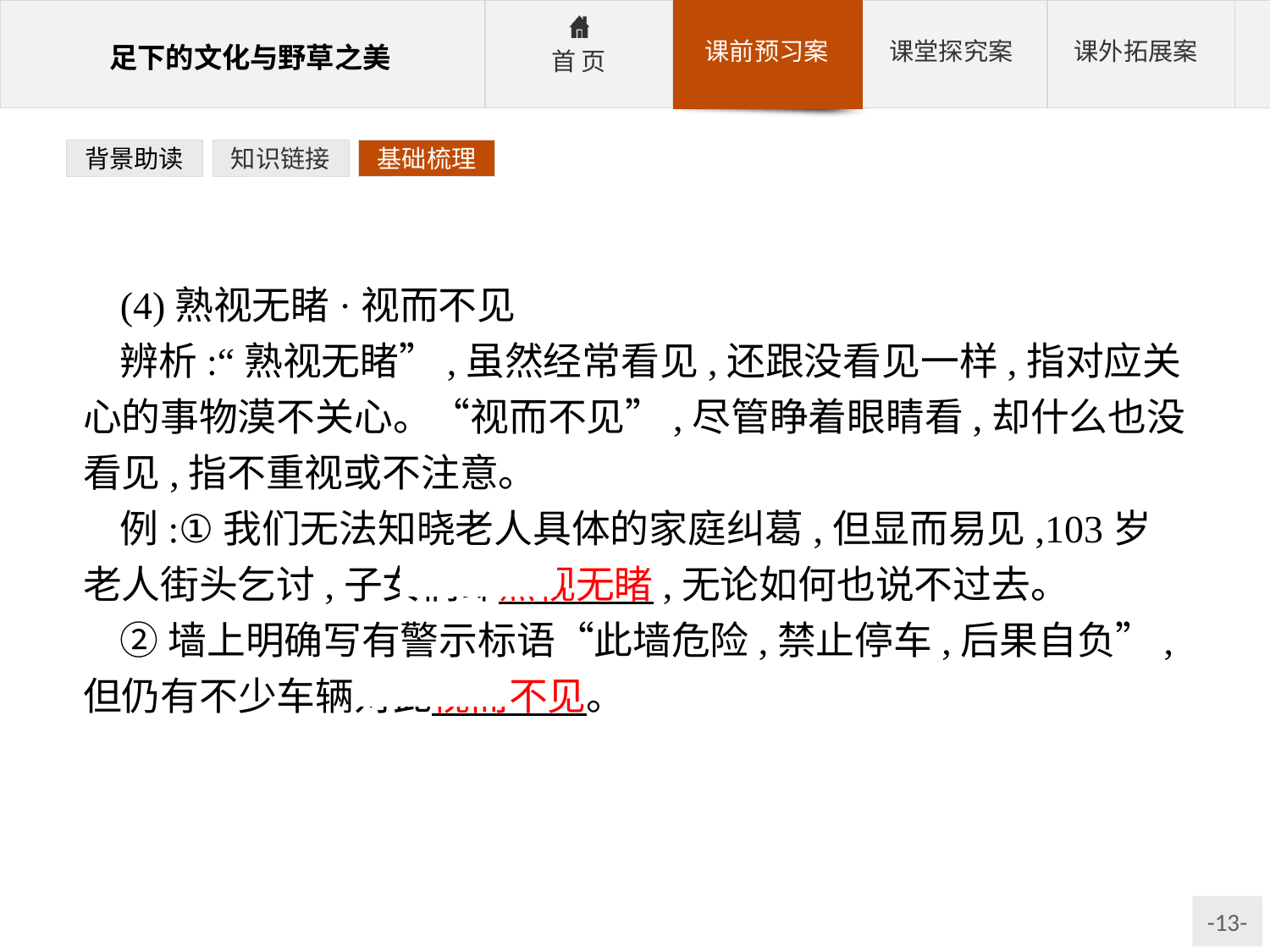

背景助读
知识链接
基础梳理
(4)熟视无睹·视而不见
辨析:“熟视无睹”,虽然经常看见,还跟没看见一样,指对应关心的事物漠不关心。“视而不见”,尽管睁着眼睛看,却什么也没看见,指不重视或不注意。
例:①我们无法知晓老人具体的家庭纠葛,但显而易见,103岁老人街头乞讨,子女们却熟视无睹,无论如何也说不过去。
②墙上明确写有警示标语“此墙危险,禁止停车,后果自负”,但仍有不少车辆对此视而不见。